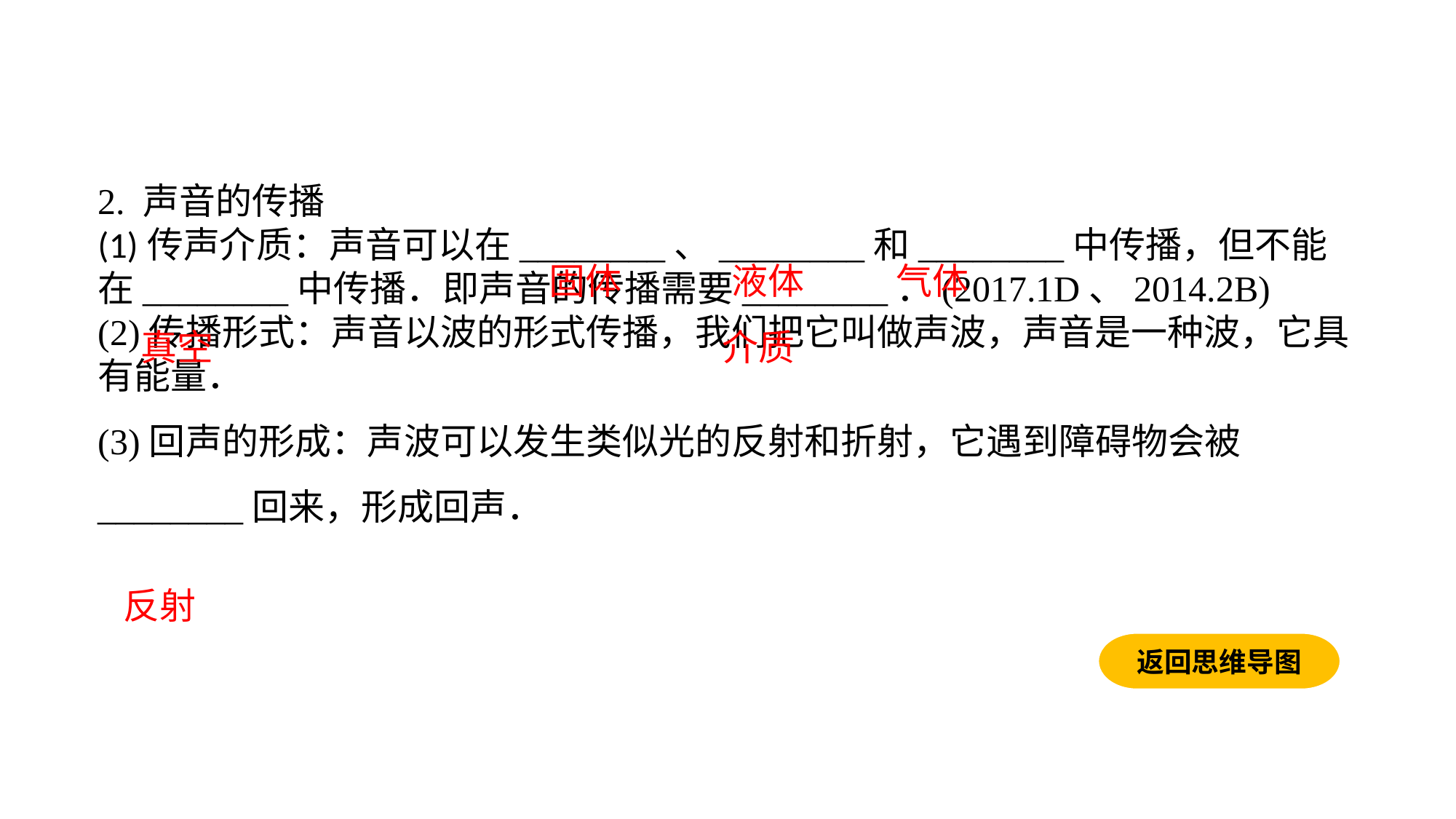

2. 声音的传播(1)传声介质：声音可以在________、________和________中传播，但不能在________中传播．即声音的传播需要________．(2017.1D、2014.2B)(2)传播形式：声音以波的形式传播，我们把它叫做声波，声音是一种波，它具有能量．(3)回声的形成：声波可以发生类似光的反射和折射，它遇到障碍物会被________回来，形成回声．
固体
液体
气体
真空
介质
反射
返回思维导图